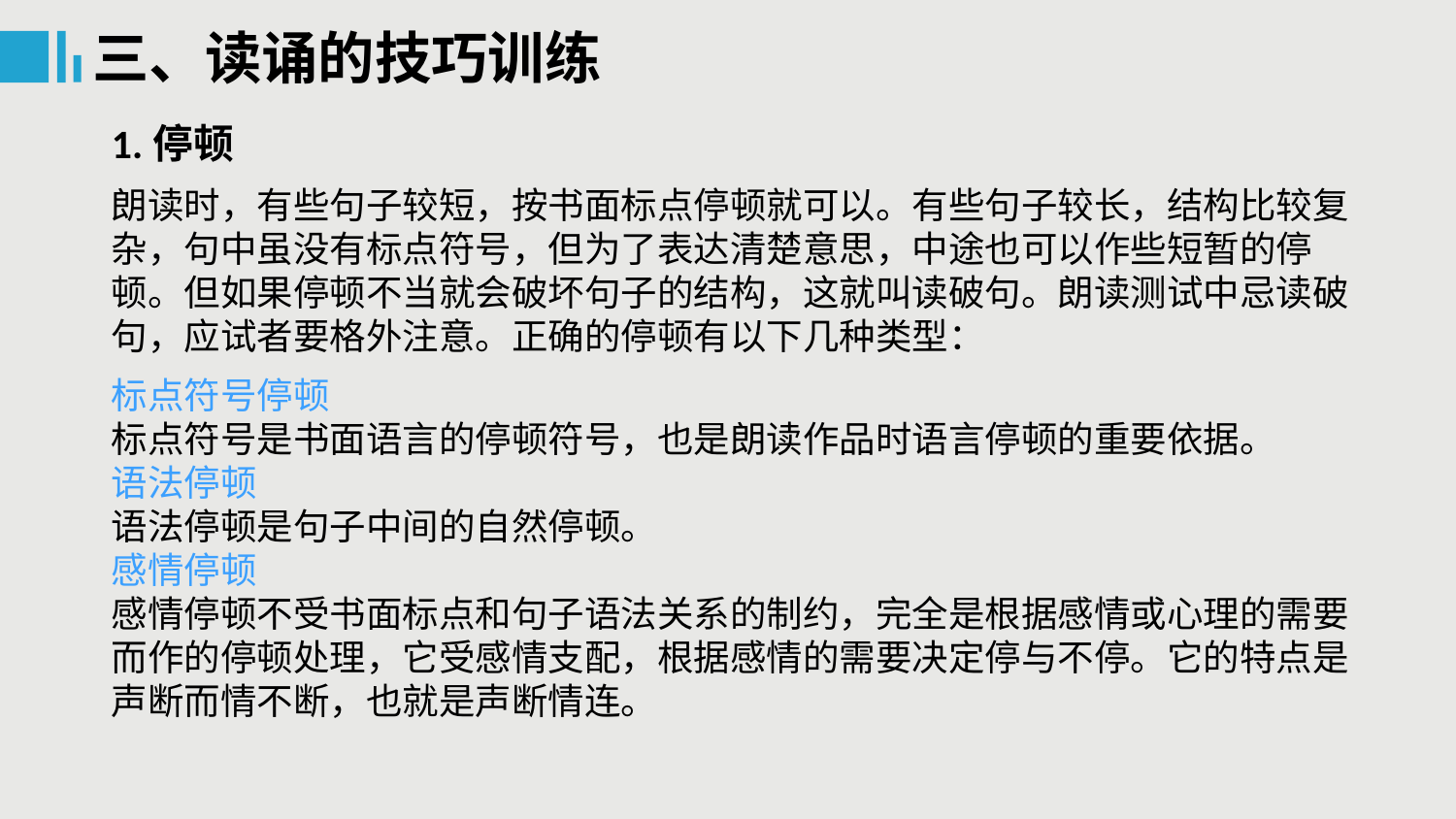

三、读诵的技巧训练

1.停顿
朗读时，有些句子较短，按书面标点停顿就可以。有些句子较长，结构比较复杂，句中虽没有标点符号，但为了表达清楚意思，中途也可以作些短暂的停顿。但如果停顿不当就会破坏句子的结构，这就叫读破句。朗读测试中忌读破句，应试者要格外注意。正确的停顿有以下几种类型：
标点符号停顿
标点符号是书面语言的停顿符号，也是朗读作品时语言停顿的重要依据。
语法停顿
语法停顿是句子中间的自然停顿。
感情停顿
感情停顿不受书面标点和句子语法关系的制约，完全是根据感情或心理的需要而作的停顿处理，它受感情支配，根据感情的需要决定停与不停。它的特点是声断而情不断，也就是声断情连。